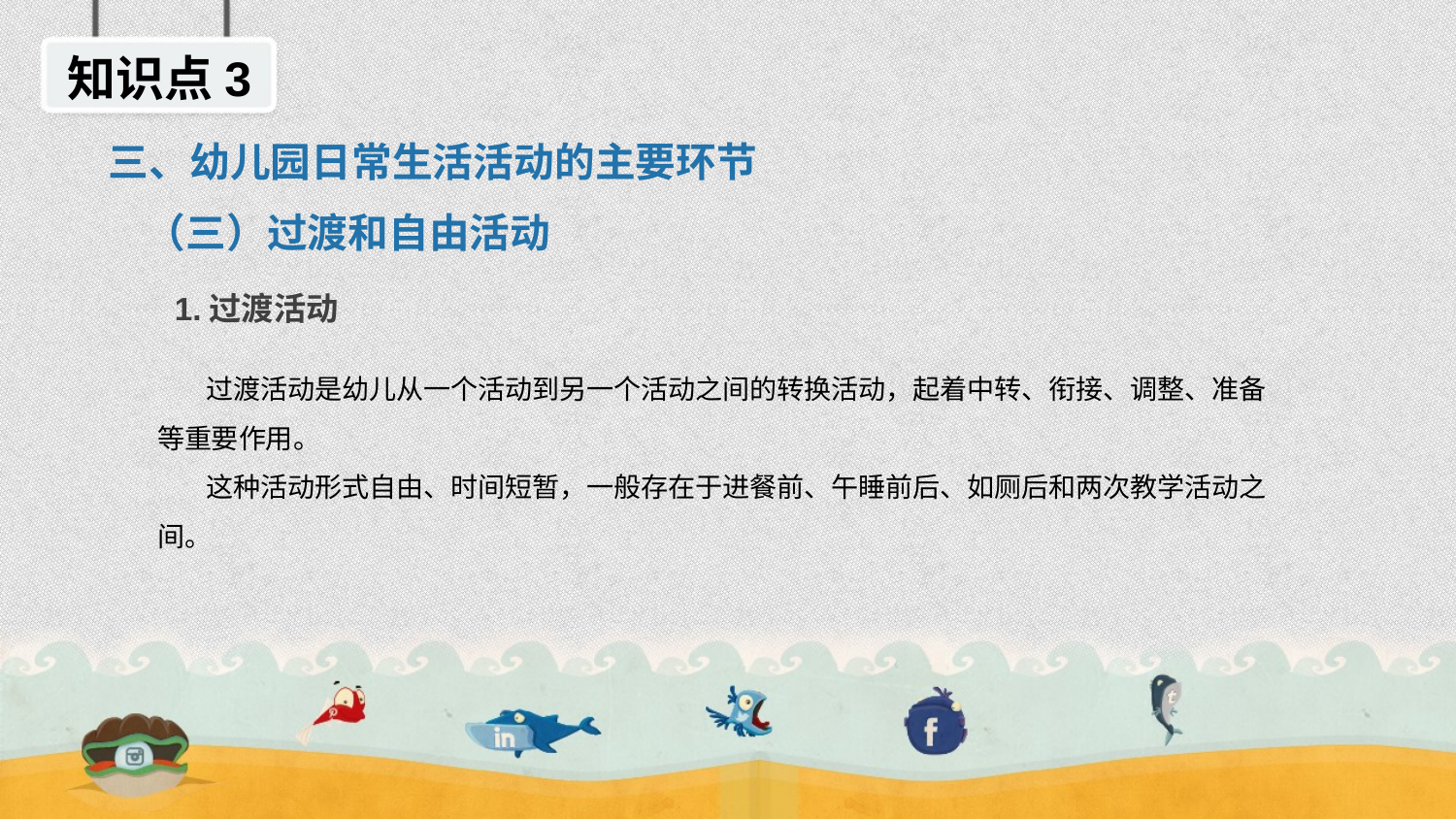

知识点3
三、幼儿园日常生活活动的主要环节
（三）过渡和自由活动
1.过渡活动
       过渡活动是幼儿从一个活动到另一个活动之间的转换活动，起着中转、衔接、调整、准备等重要作用。
       这种活动形式自由、时间短暂，一般存在于进餐前、午睡前后、如厕后和两次教学活动之间。